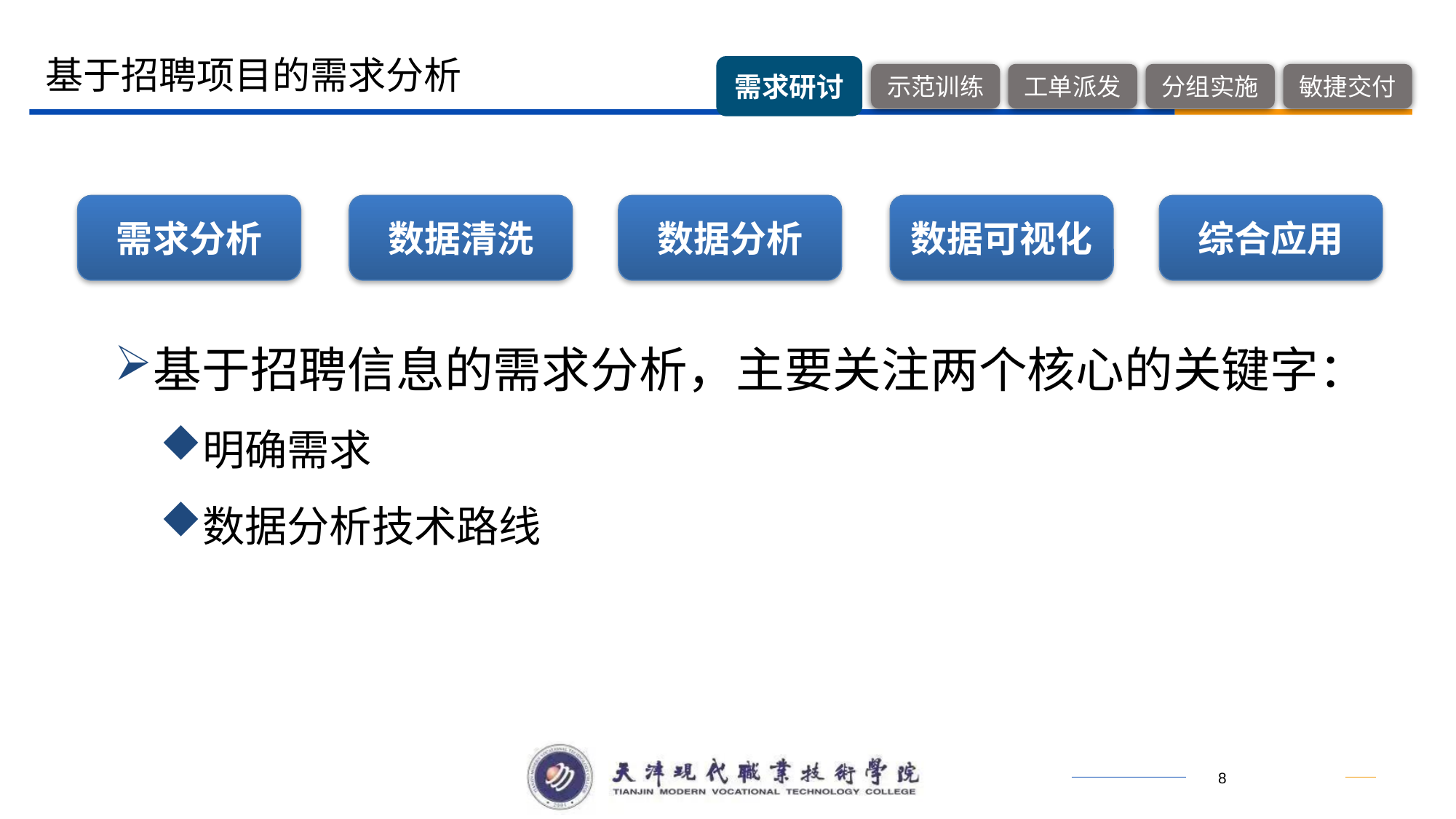

基于招聘项目的需求分析
需求分析
数据清洗
数据分析
数据可视化
综合应用
基于招聘信息的需求分析，主要关注两个核心的关键字：
明确需求
数据分析技术路线